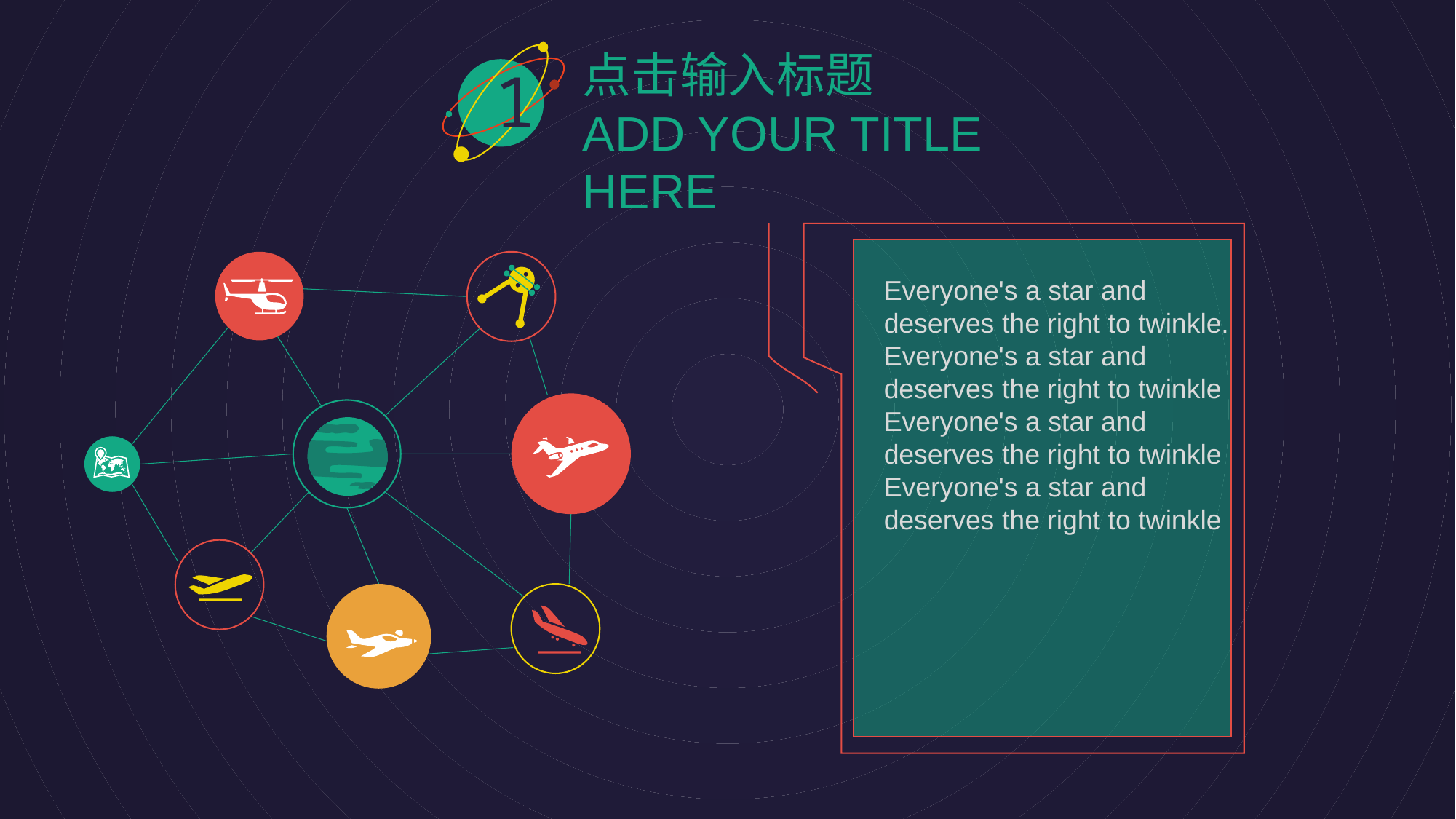

1
点击输入标题
ADD YOUR TITLE HERE

Everyone's a star and deserves the right to twinkle.
Everyone's a star and deserves the right to twinkle
Everyone's a star and deserves the right to twinkle
Everyone's a star and deserves the right to twinkle